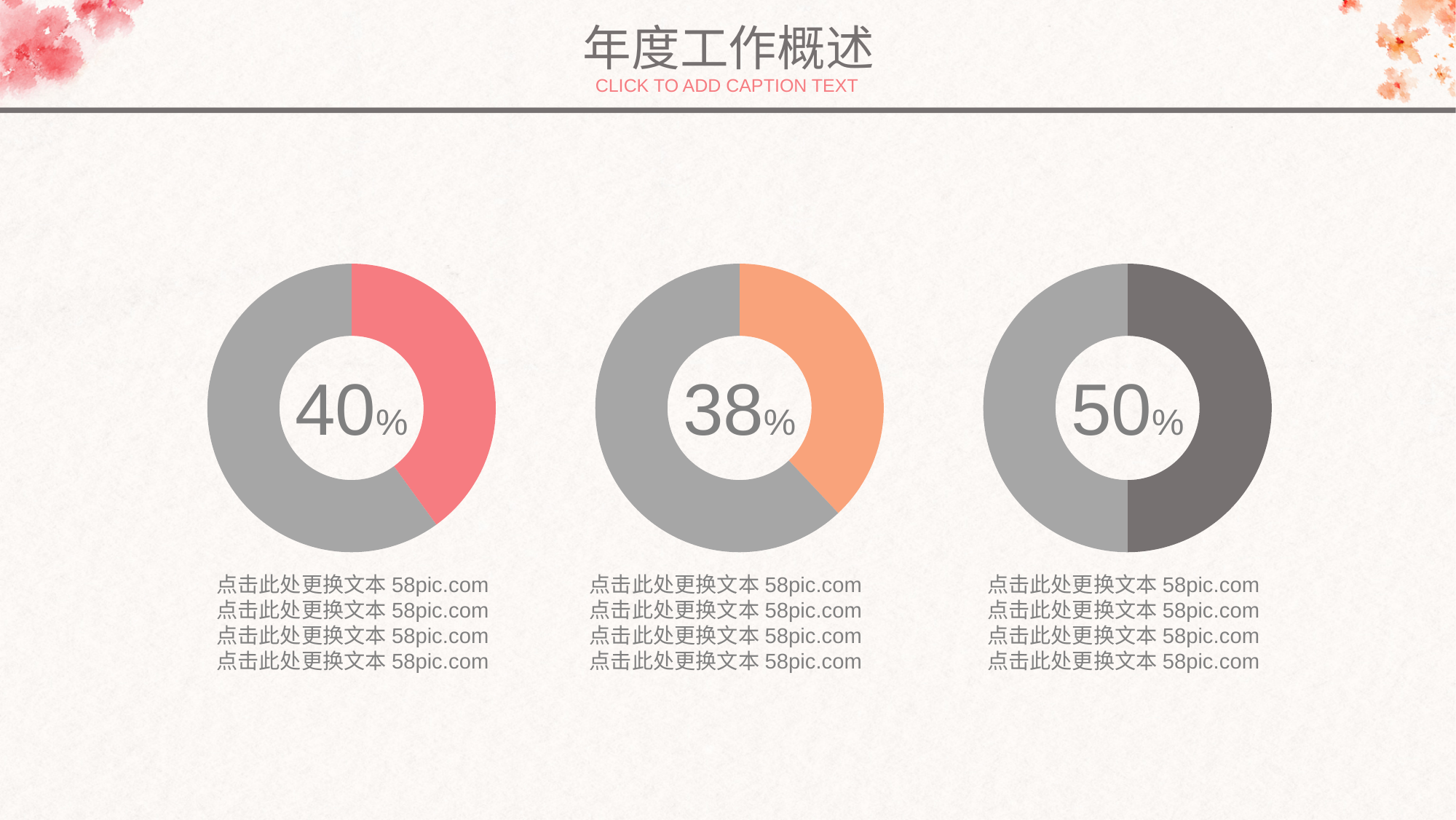

年度工作概述
CLICK TO ADD CAPTION TEXT

### Chart

| Category |  |
|---|---|
40%

### Chart

| Category |  |
|---|---|
38%

### Chart

| Category |  |
|---|---|
50%
点击此处更换文本58pic.com
点击此处更换文本58pic.com
点击此处更换文本58pic.com
点击此处更换文本58pic.com

点击此处更换文本58pic.com
点击此处更换文本58pic.com
点击此处更换文本58pic.com
点击此处更换文本58pic.com

点击此处更换文本58pic.com
点击此处更换文本58pic.com
点击此处更换文本58pic.com
点击此处更换文本58pic.com